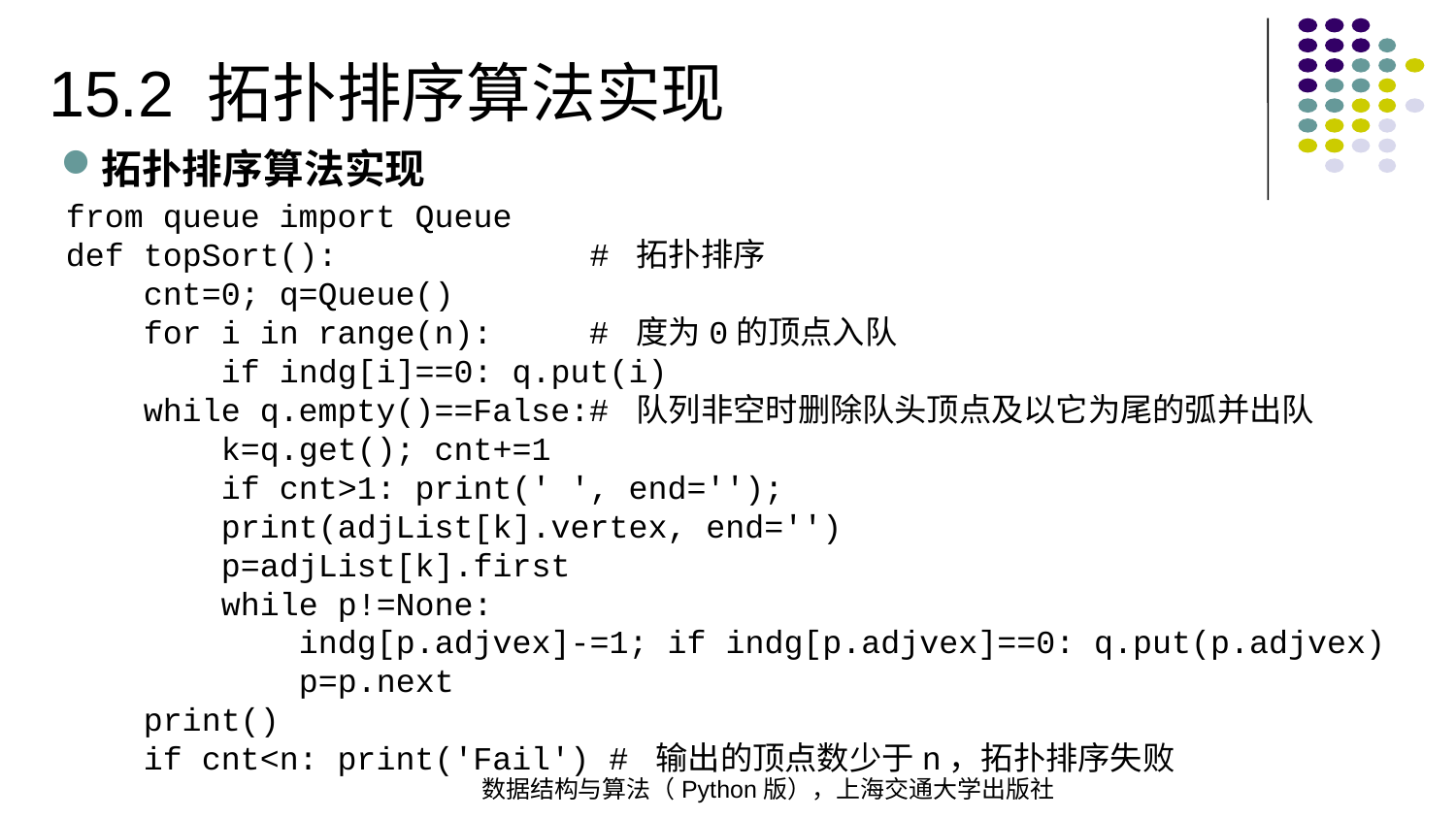

15.2 拓扑排序算法实现
拓扑排序算法实现
from queue import Queue
def topSort():             # 拓扑排序
    cnt=0; q=Queue()
    for i in range(n):     # 度为0的顶点入队
        if indg[i]==0: q.put(i)
    while q.empty()==False:# 队列非空时删除队头顶点及以它为尾的弧并出队
        k=q.get(); cnt+=1
        if cnt>1: print(' ', end='');
        print(adjList[k].vertex, end='')
        p=adjList[k].first
        while p!=None:
            indg[p.adjvex]-=1; if indg[p.adjvex]==0: q.put(p.adjvex)
            p=p.next
    print()
    if cnt<n: print('Fail') # 输出的顶点数少于n，拓扑排序失败